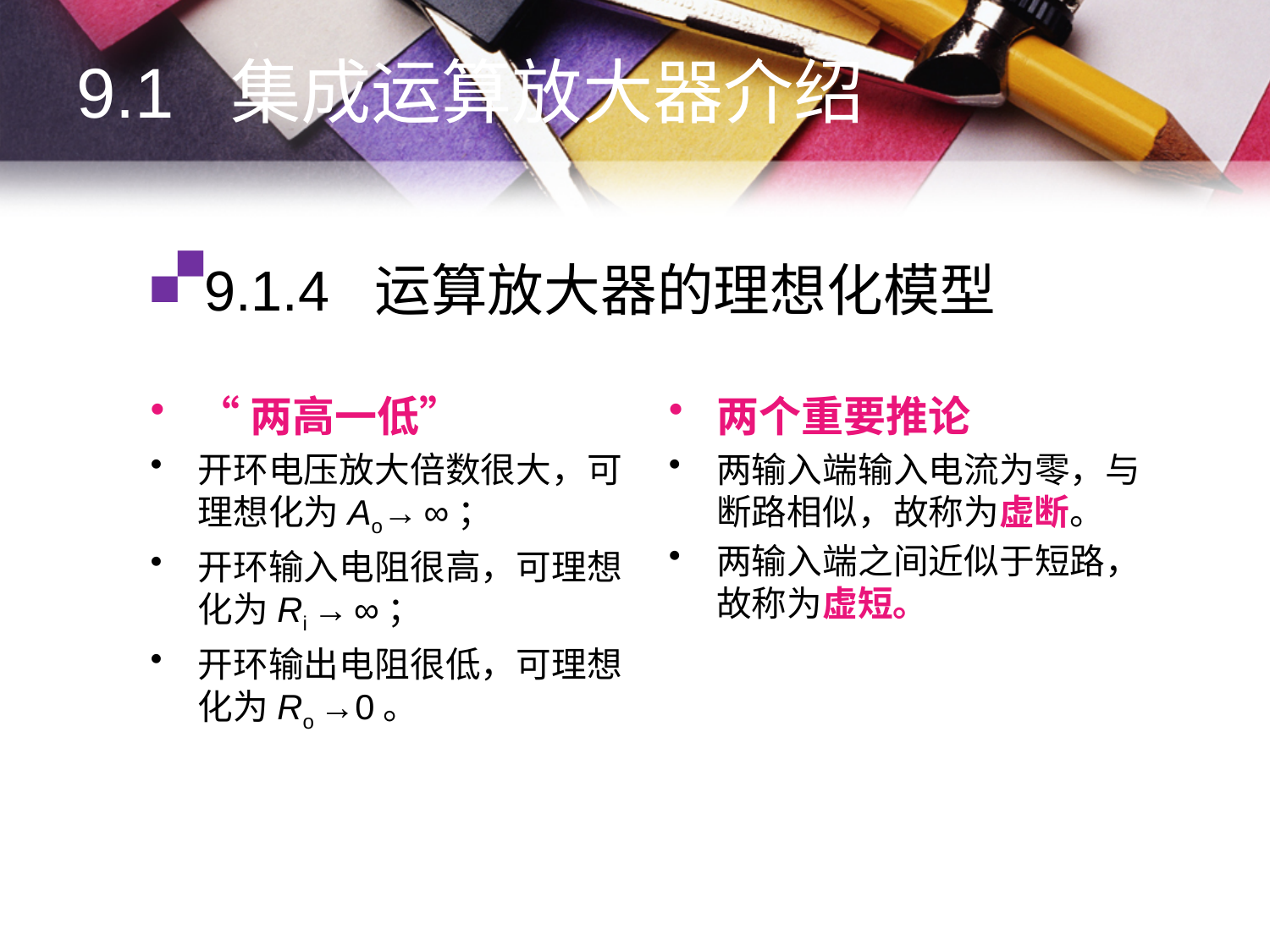

9.1  集成运算放大器介绍
# 9.1.4  运算放大器的理想化模型
“两高一低”
开环电压放大倍数很大，可理想化为Ao→ ∞；
开环输入电阻很高，可理想化为Ri → ∞；
开环输出电阻很低，可理想化为Ro →0。
两个重要推论
两输入端输入电流为零，与断路相似，故称为虚断。
两输入端之间近似于短路，故称为虚短。